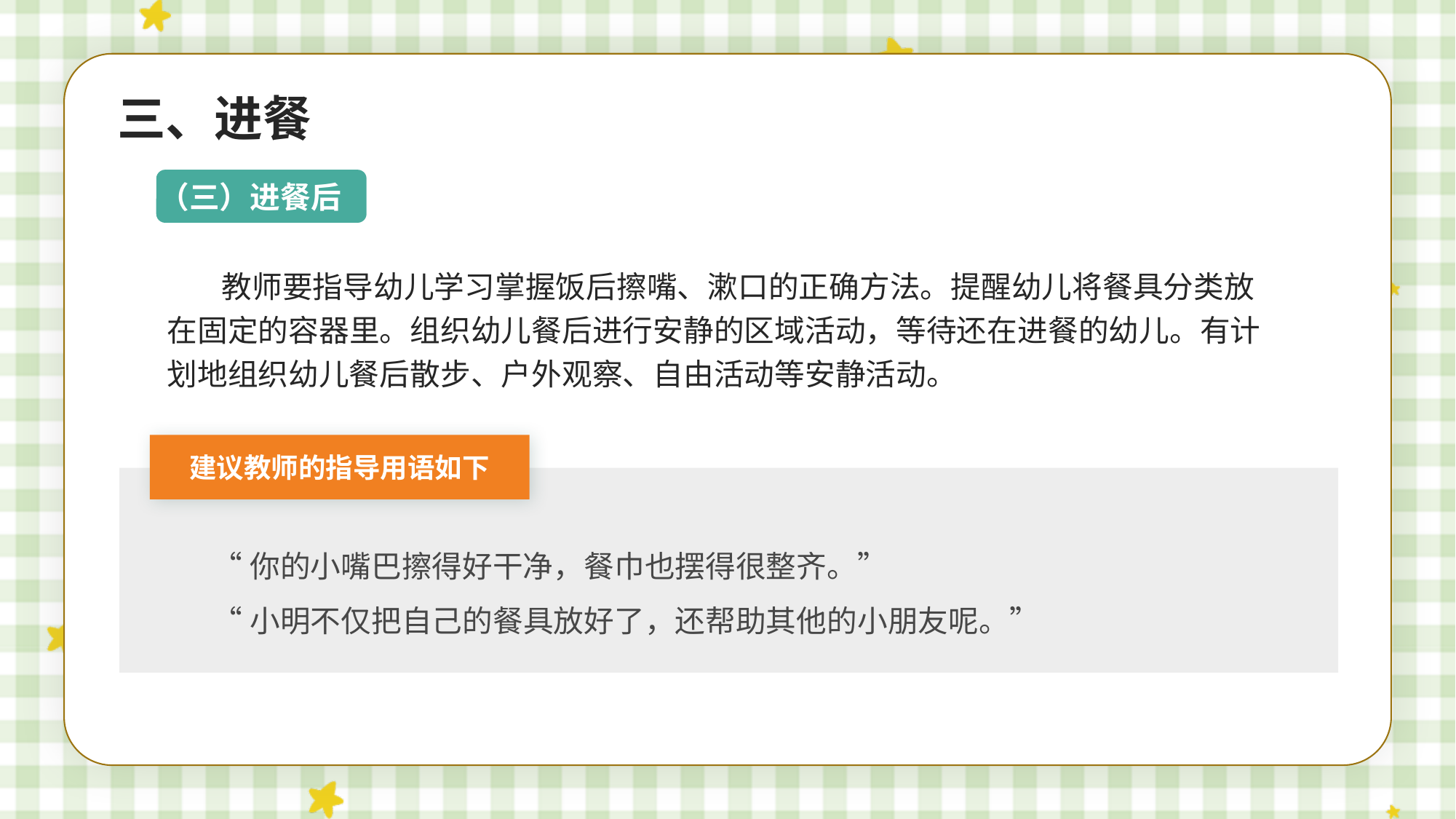

三、进餐
（三）进餐后
教师要指导幼儿学习掌握饭后擦嘴、漱口的正确方法。提醒幼儿将餐具分类放在固定的容器里。组织幼儿餐后进行安静的区域活动，等待还在进餐的幼儿。有计划地组织幼儿餐后散步、户外观察、自由活动等安静活动。
建议教师的指导用语如下
“你的小嘴巴擦得好干净，餐巾也摆得很整齐。”
“小明不仅把自己的餐具放好了，还帮助其他的小朋友呢。”